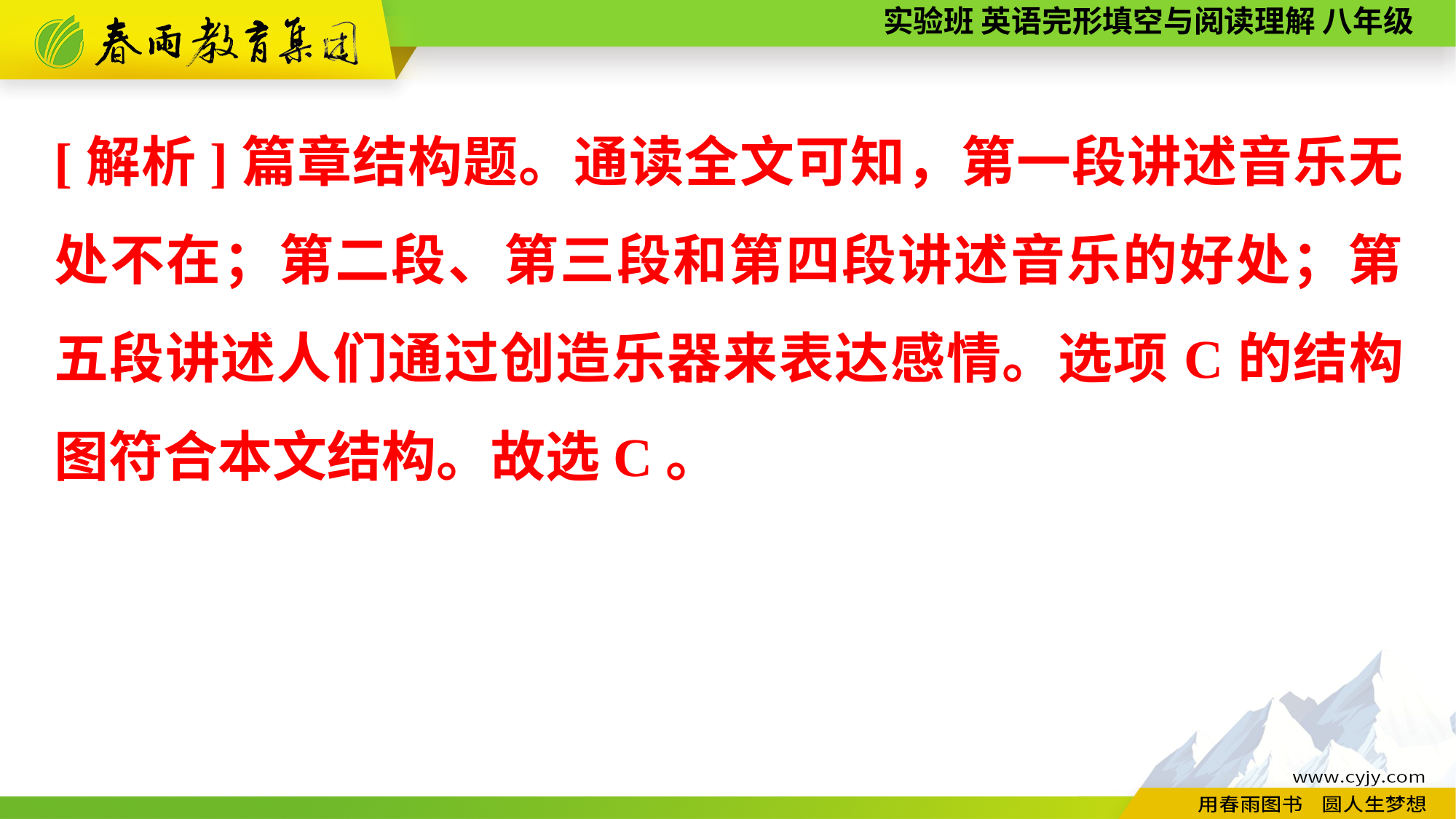

[解析]篇章结构题。通读全文可知，第一段讲述音乐无处不在；第二段、第三段和第四段讲述音乐的好处；第五段讲述人们通过创造乐器来表达感情。选项C的结构图符合本文结构。故选C。